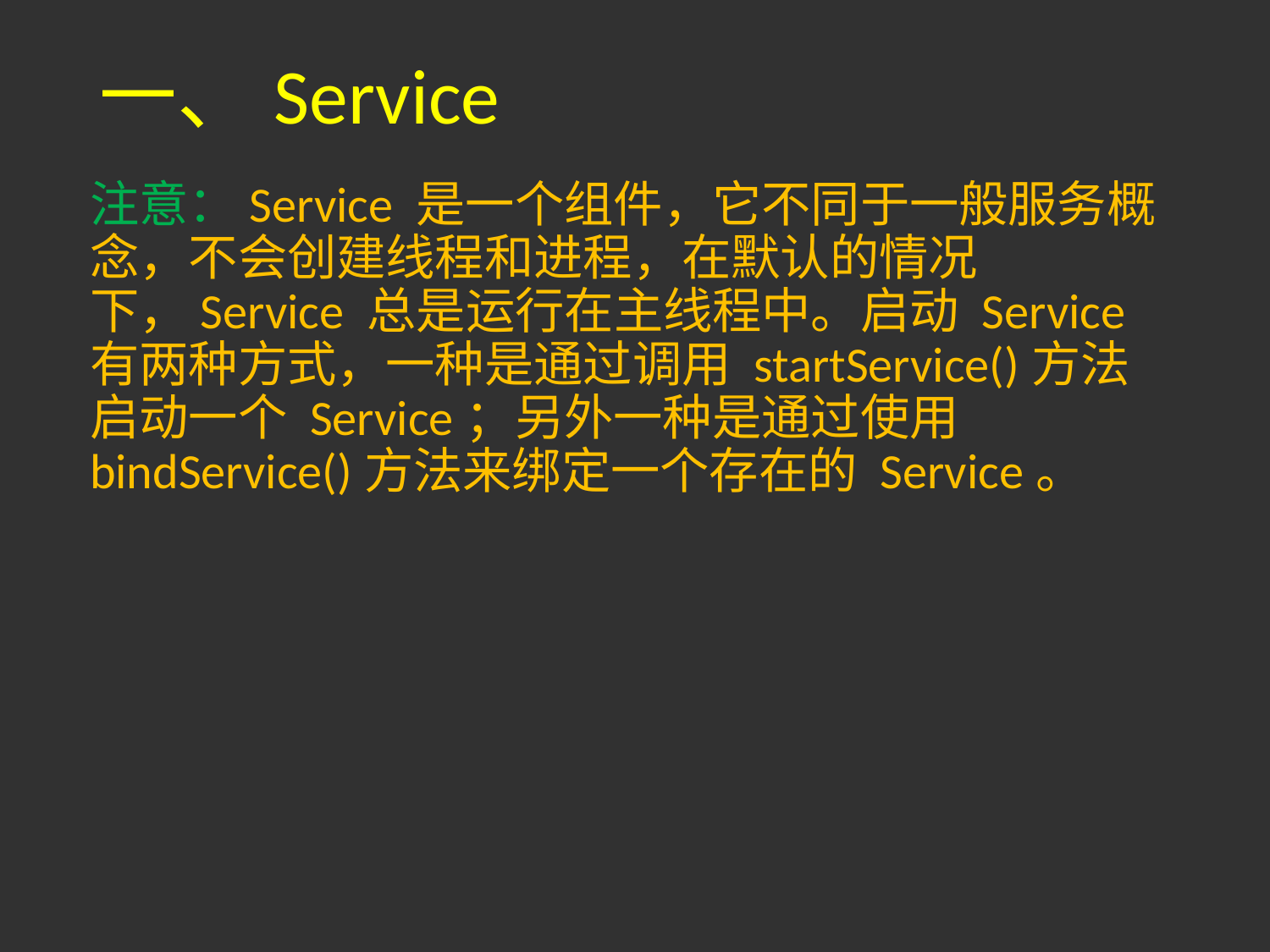

# 一、Service
注意：Service 是一个组件，它不同于一般服务概念，不会创建线程和进程，在默认的情况下，Service 总是运行在主线程中。启动 Service 有两种方式，一种是通过调用 startService()方法启动一个 Service；另外一种是通过使用 bindService()方法来绑定一个存在的 Service。